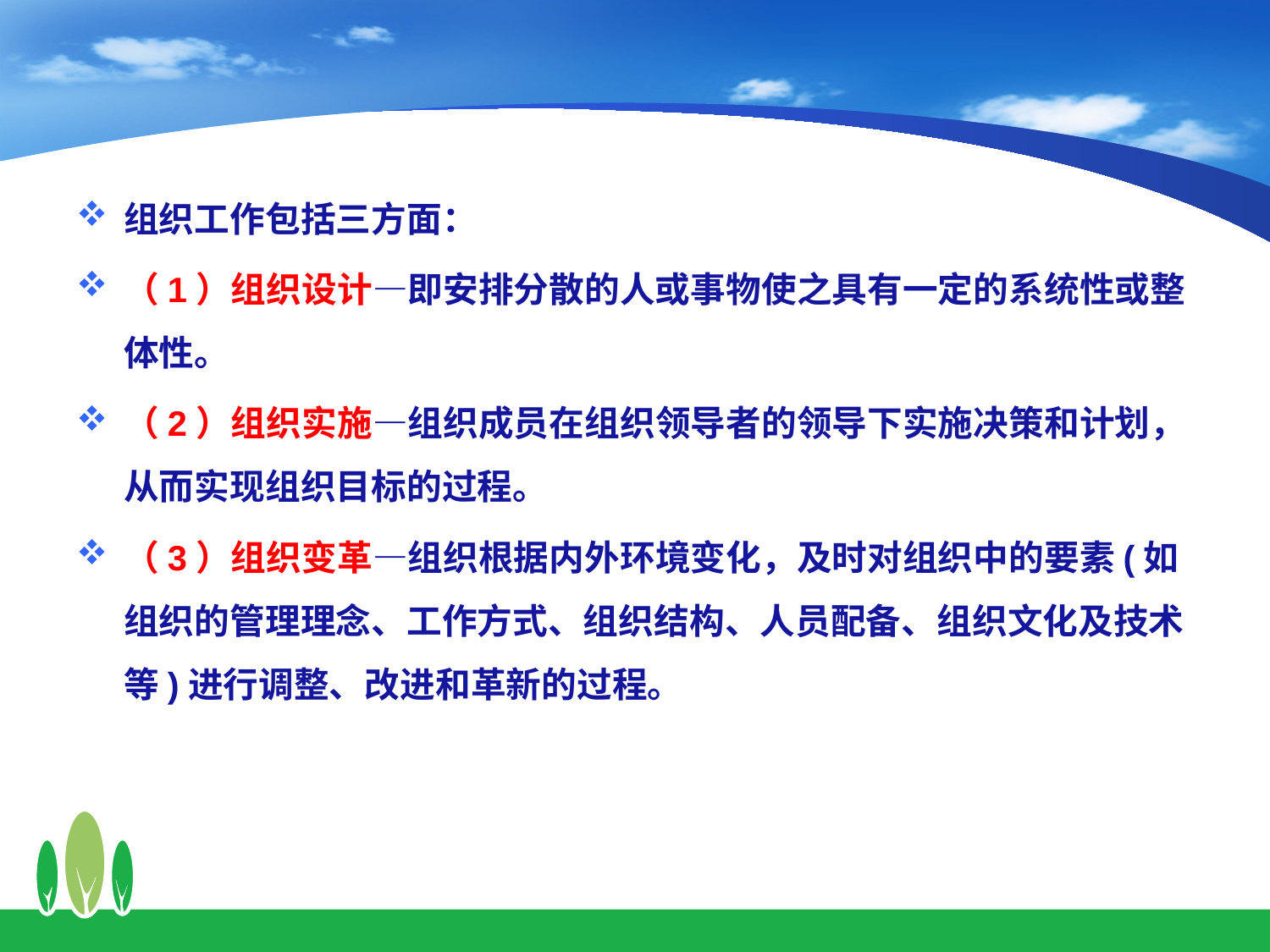

组织工作包括三方面：
（1）组织设计—即安排分散的人或事物使之具有一定的系统性或整体性。
（2）组织实施—组织成员在组织领导者的领导下实施决策和计划，从而实现组织目标的过程。
（3）组织变革—组织根据内外环境变化，及时对组织中的要素(如组织的管理理念、工作方式、组织结构、人员配备、组织文化及技术等)进行调整、改进和革新的过程。

31